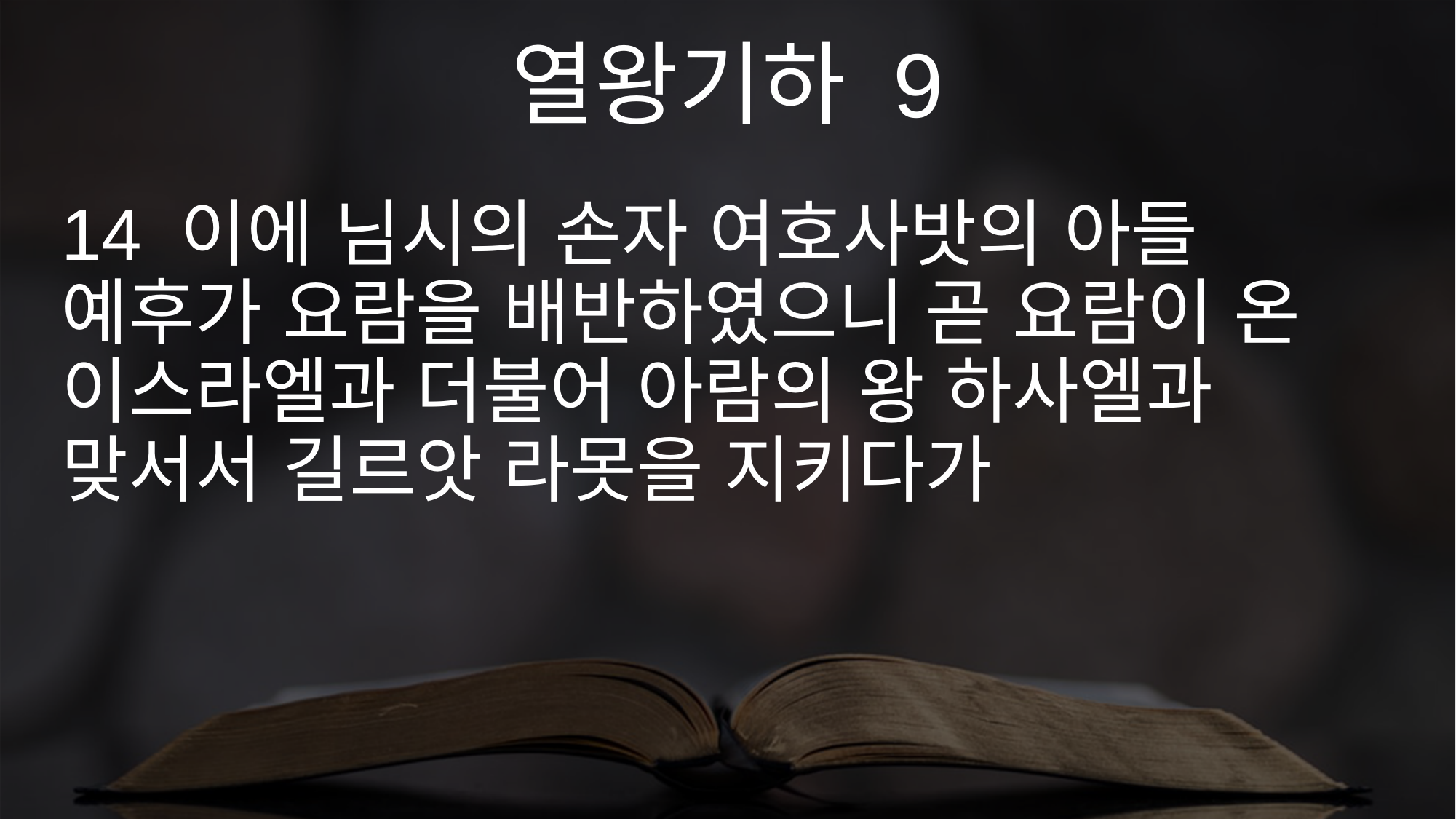

열왕기하 9
14 이에 님시의 손자 여호사밧의 아들 예후가 요람을 배반하였으니 곧 요람이 온 이스라엘과 더불어 아람의 왕 하사엘과 맞서서 길르앗 라못을 지키다가